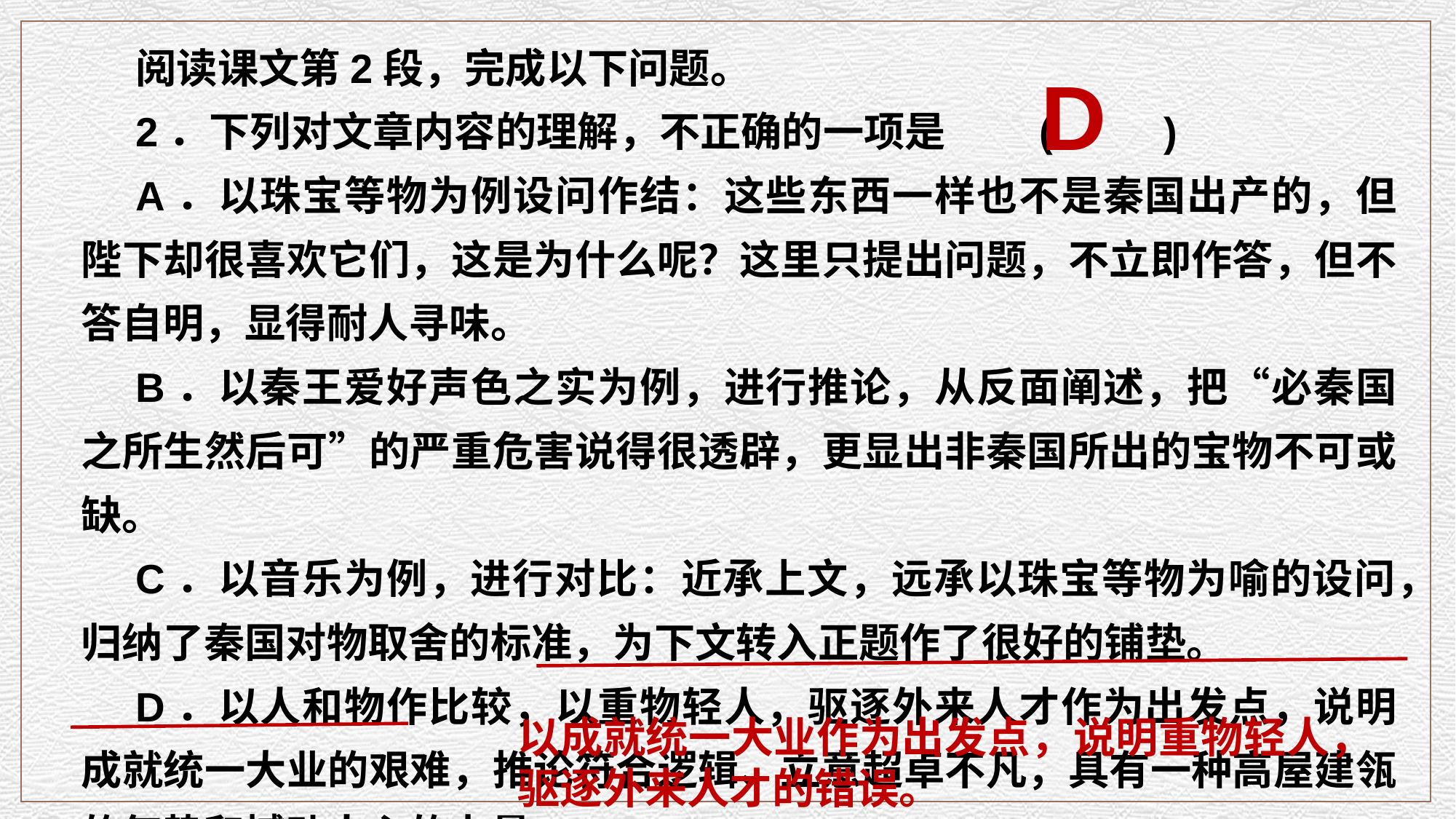

阅读课文第2段，完成以下问题。
2．下列对文章内容的理解，不正确的一项是         (　　 )
A．以珠宝等物为例设问作结：这些东西一样也不是秦国出产的，但陛下却很喜欢它们，这是为什么呢？这里只提出问题，不立即作答，但不答自明，显得耐人寻味。
B．以秦王爱好声色之实为例，进行推论，从反面阐述，把“必秦国之所生然后可”的严重危害说得很透辟，更显出非秦国所出的宝物不可或缺。
C．以音乐为例，进行对比：近承上文，远承以珠宝等物为喻的设问，归纳了秦国对物取舍的标准，为下文转入正题作了很好的铺垫。
D．以人和物作比较，以重物轻人，驱逐外来人才作为出发点，说明成就统一大业的艰难，推论符合逻辑、立意超卓不凡，具有一种高屋建瓴的气势和撼动人心的力量。

D
以成就统一大业作为出发点，说明重物轻人，驱逐外来人才的错误。